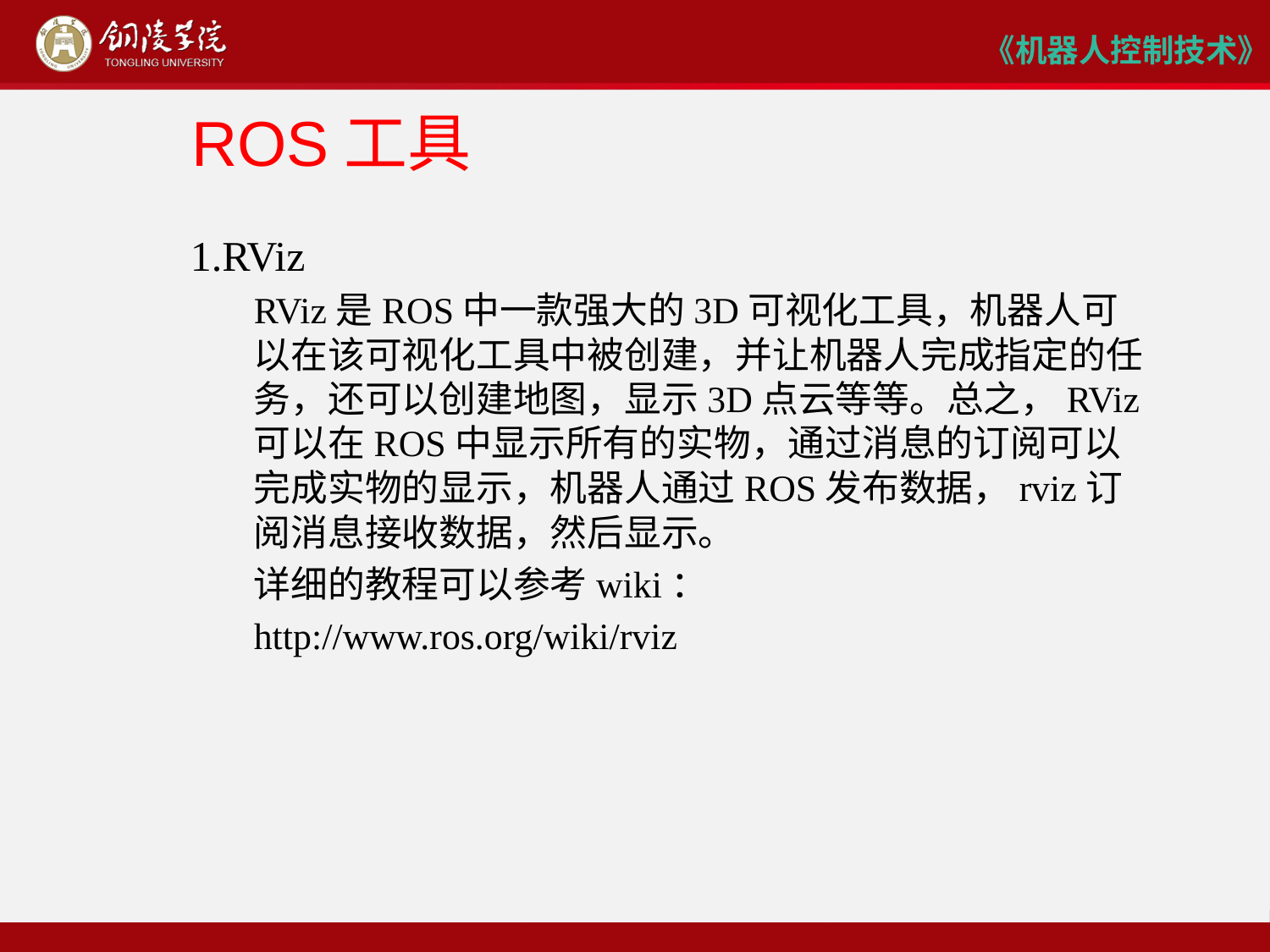

# ROS工具
1.RViz
RViz是ROS中一款强大的3D可视化工具，机器人可以在该可视化工具中被创建，并让机器人完成指定的任务，还可以创建地图，显示3D点云等等。总之，RViz可以在ROS中显示所有的实物，通过消息的订阅可以完成实物的显示，机器人通过ROS发布数据，rviz订阅消息接收数据，然后显示。
详细的教程可以参考wiki：
http://www.ros.org/wiki/rviz